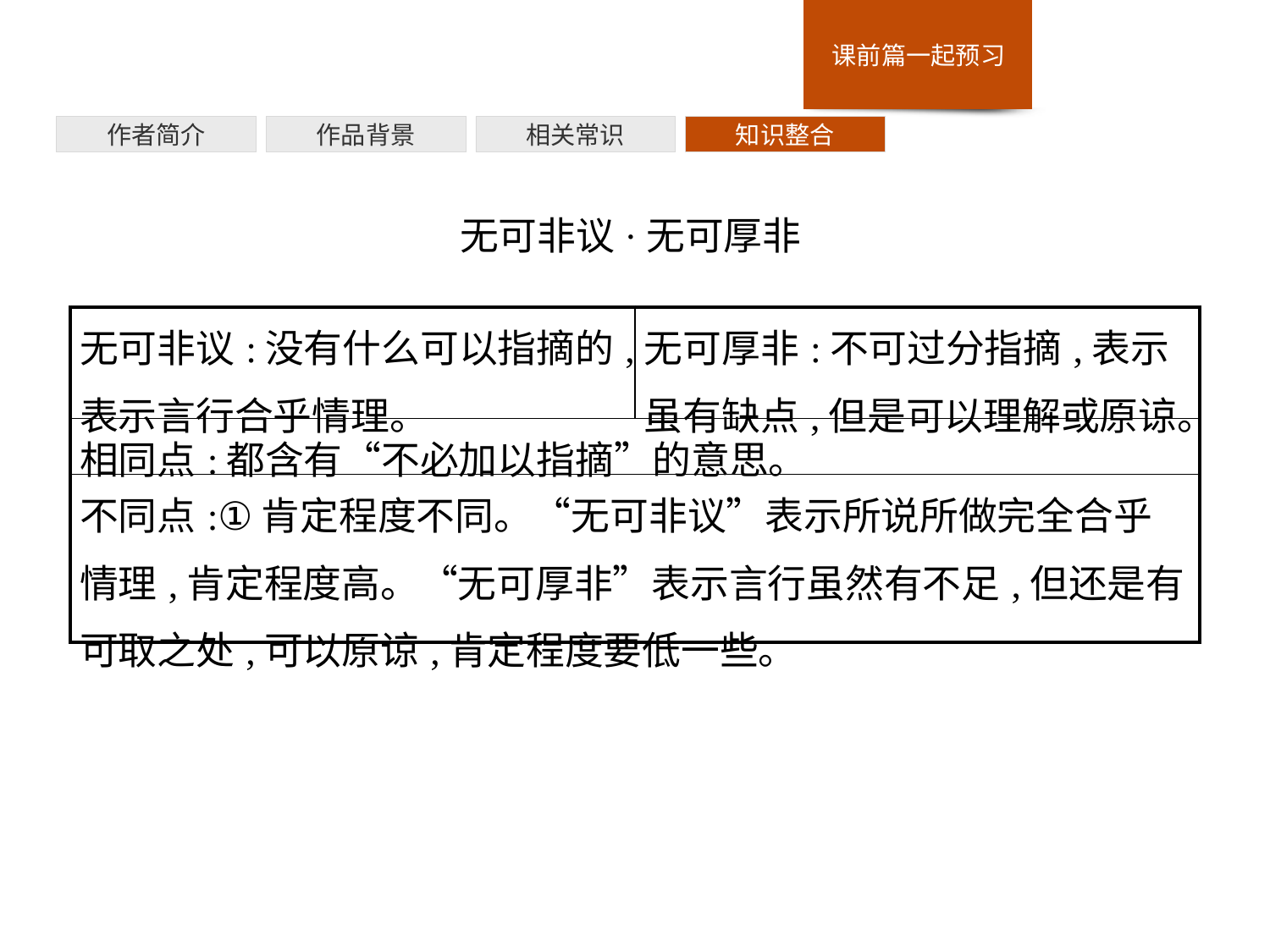

作者简介
作品背景
相关常识
知识整合
无可非议·无可厚非
| 无可非议:没有什么可以指摘的,表示言行合乎情理。 | 无可厚非:不可过分指摘,表示虽有缺点,但是可以理解或原谅。 |
| --- | --- |
| 相同点:都含有“不必加以指摘”的意思。 |  |
| 不同点:①肯定程度不同。“无可非议”表示所说所做完全合乎情理,肯定程度高。“无可厚非”表示言行虽然有不足,但还是有可取之处,可以原谅,肯定程度要低一些。 |  |